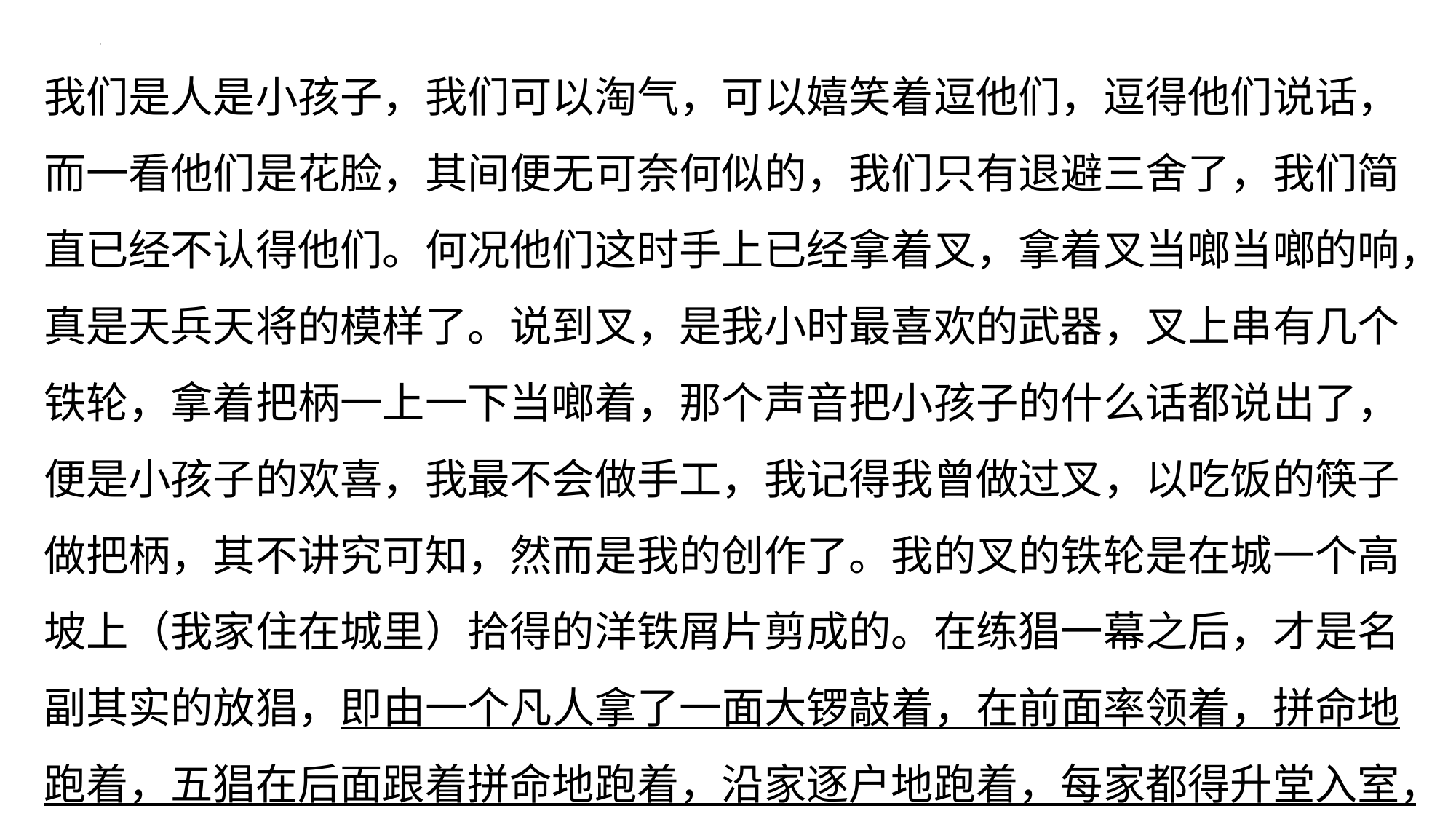

我们是人是小孩子，我们可以淘气，可以嬉笑着逗他们，逗得他们说话，而一看他们是花脸，其间便无可奈何似的，我们只有退避三舍了，我们简直已经不认得他们。何况他们这时手上已经拿着叉，拿着叉当啷当啷的响，真是天兵天将的模样了。说到叉，是我小时最喜欢的武器，叉上串有几个铁轮，拿着把柄一上一下当啷着，那个声音把小孩子的什么话都说出了，便是小孩子的欢喜，我最不会做手工，我记得我曾做过叉，以吃饭的筷子做把柄，其不讲究可知，然而是我的创作了。我的叉的铁轮是在城一个高坡上（我家住在城里）拾得的洋铁屑片剪成的。在练猖一幕之后，才是名副其实的放猖，即由一个凡人拿了一面大锣敲着，在前面率领着，拼命地跑着，五猖在后面跟着拼命地跑着，沿家逐户地跑着，每家都得升堂入室，